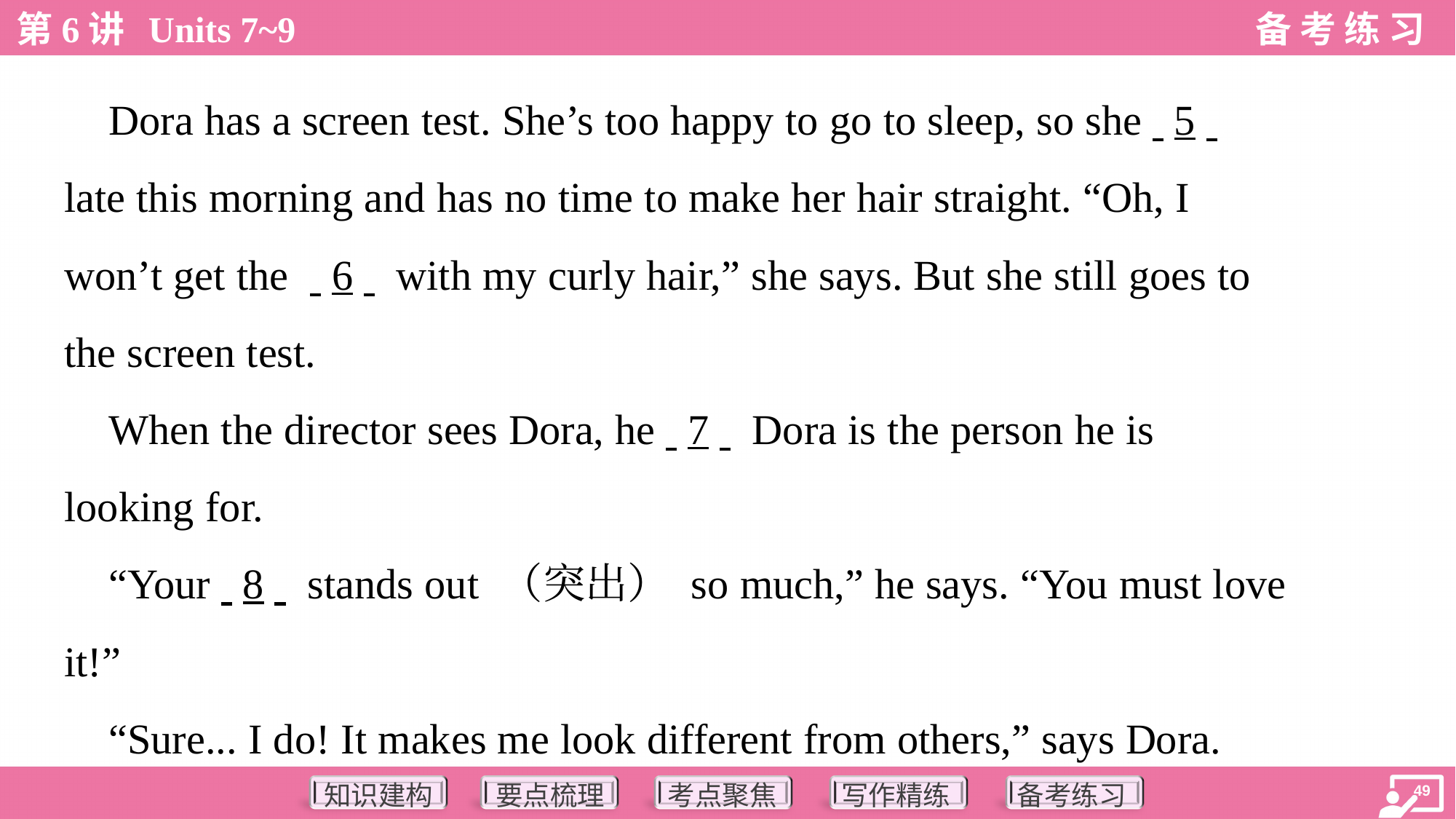

Dora has a screen test. She’s too happy to go to sleep, so she. .5. .
late this morning and has no time to make her hair straight. “Oh, I
won’t get the . .6. . with my curly hair,” she says. But she still goes to
the screen test.
    When the director sees Dora, he. .7. . Dora is the person he is
looking for.
    “Your. .8. . stands out （突出） so much,” he says. “You must love
it!”
    “Sure... I do! It makes me look different from others,” says Dora.